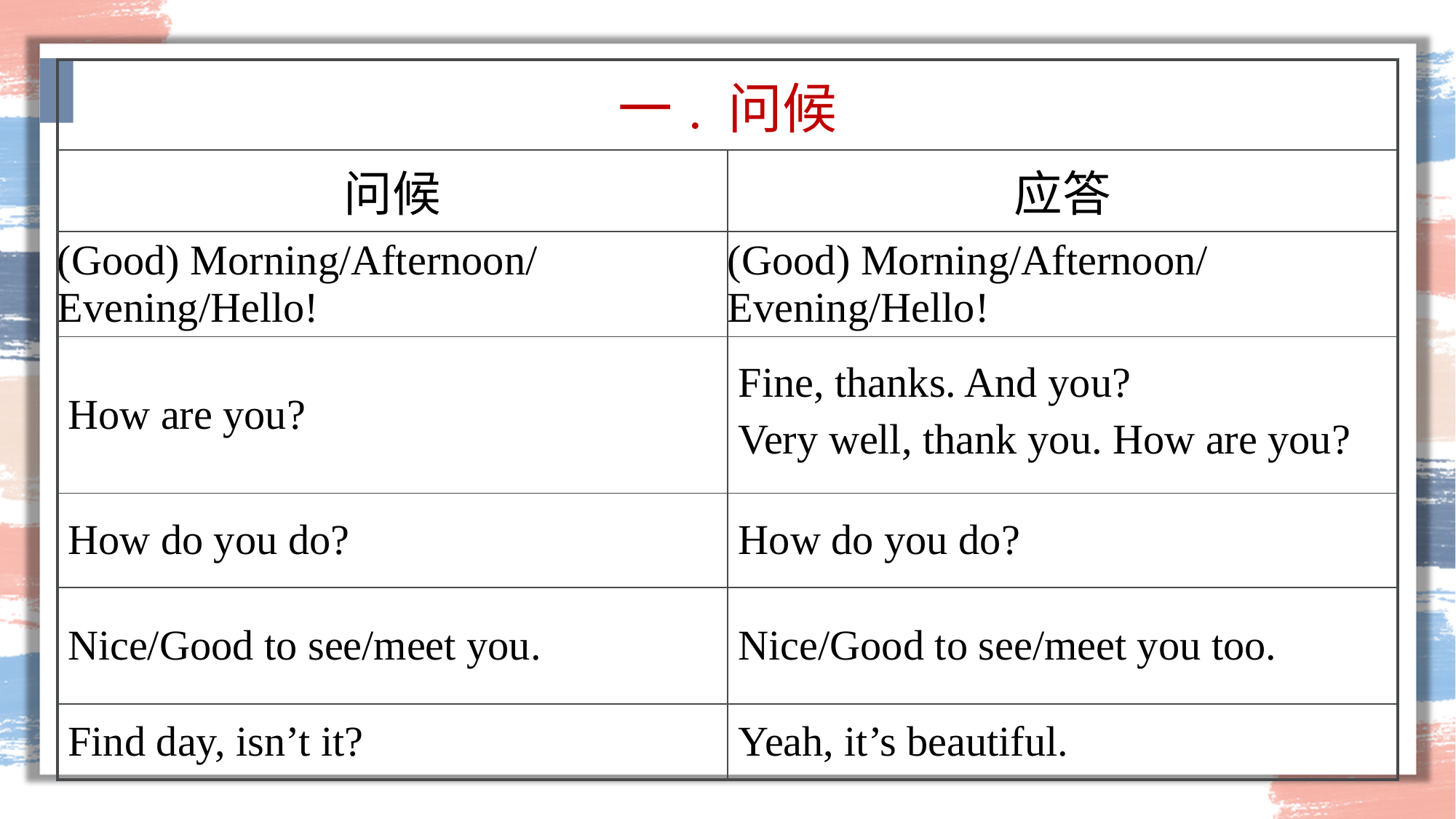

| 一. 问候 |  |
| --- | --- |
| 问候 | 应答 |
| (Good) Morning/Afternoon/ Evening/Hello! | (Good) Morning/Afternoon/ Evening/Hello! |
| How are you? | Fine, thanks. And you? Very well, thank you. How are you? |
| How do you do? | How do you do? |
| Nice/Good to see/meet you. | Nice/Good to see/meet you too. |
| Find day, isn’t it? | Yeah, it’s beautiful. |